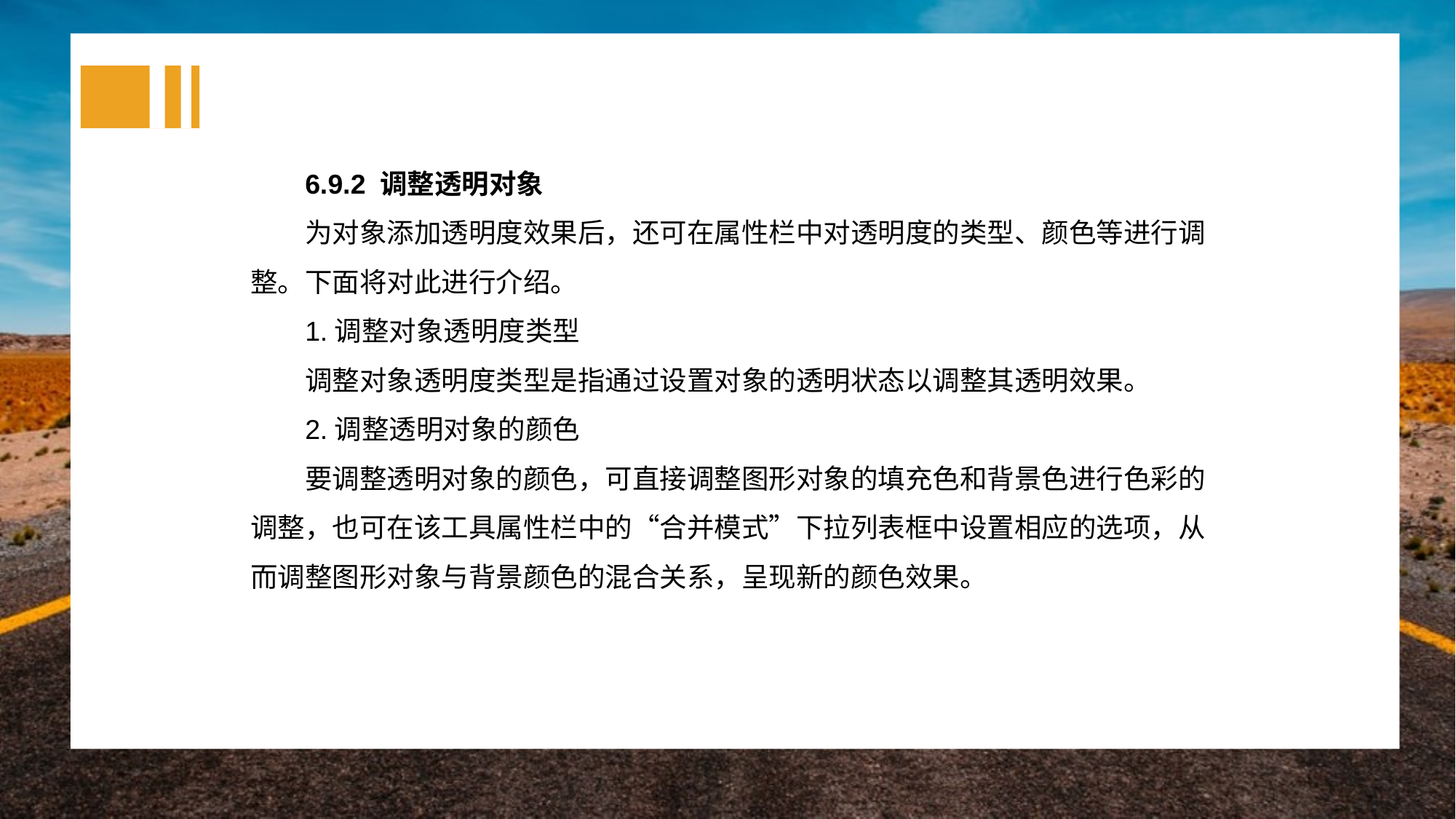

6.9.2 调整透明对象
为对象添加透明度效果后，还可在属性栏中对透明度的类型、颜色等进行调整。下面将对此进行介绍。
1.调整对象透明度类型
调整对象透明度类型是指通过设置对象的透明状态以调整其透明效果。
2.调整透明对象的颜色
要调整透明对象的颜色，可直接调整图形对象的填充色和背景色进行色彩的调整，也可在该工具属性栏中的“合并模式”下拉列表框中设置相应的选项，从而调整图形对象与背景颜色的混合关系，呈现新的颜色效果。